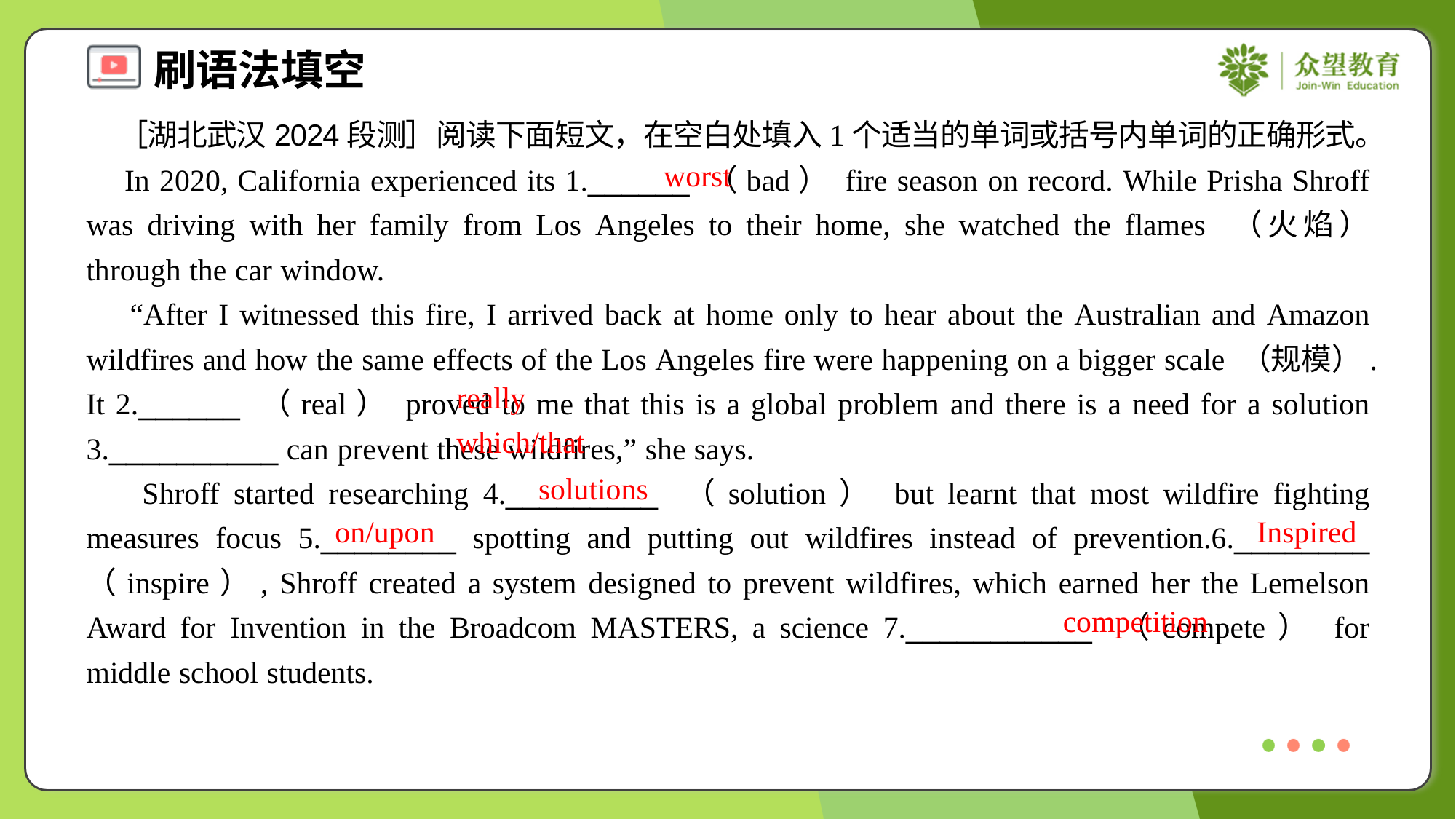

［湖北武汉2024段测］阅读下面短文，在空白处填入1个适当的单词或括号内单词的正确形式。
    In 2020, California experienced its 1.______ （bad） fire season on record. While Prisha Shroff was driving with her family from Los Angeles to their home, she watched the flames （火焰） through the car window.
    “After I witnessed this fire, I arrived back at home only to hear about the Australian and Amazon wildfires and how the same effects of the Los Angeles fire were happening on a bigger scale （规模）.It 2.______ （real） proved to me that this is a global problem and there is a need for a solution 3.__________ can prevent these wildfires,” she says.
    Shroff started researching 4._________ （solution） but learnt that most wildfire fighting measures focus 5.________ spotting and putting out wildfires instead of prevention.6.________ （inspire）, Shroff created a system designed to prevent wildfires, which earned her the Lemelson Award for Invention in the Broadcom MASTERS, a science 7.___________ （compete） for middle school students.
worst
really
which/that
solutions
on/upon
Inspired
competition